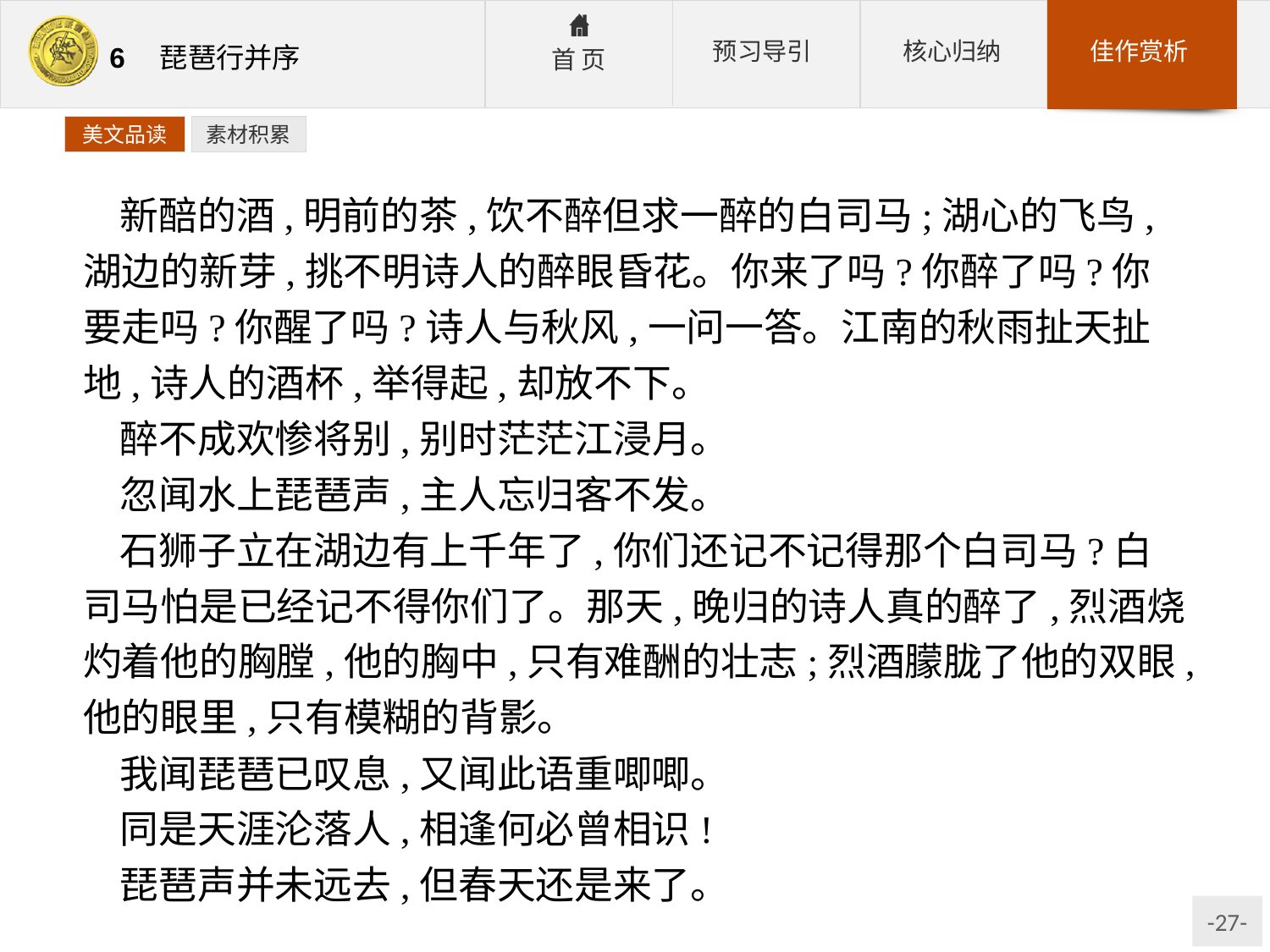

美文品读
素材积累
新醅的酒,明前的茶,饮不醉但求一醉的白司马;湖心的飞鸟,湖边的新芽,挑不明诗人的醉眼昏花。你来了吗?你醉了吗?你要走吗?你醒了吗?诗人与秋风,一问一答。江南的秋雨扯天扯地,诗人的酒杯,举得起,却放不下。
醉不成欢惨将别,别时茫茫江浸月。
忽闻水上琵琶声,主人忘归客不发。
石狮子立在湖边有上千年了,你们还记不记得那个白司马?白司马怕是已经记不得你们了。那天,晚归的诗人真的醉了,烈酒烧灼着他的胸膛,他的胸中,只有难酬的壮志;烈酒朦胧了他的双眼,他的眼里,只有模糊的背影。
我闻琵琶已叹息,又闻此语重唧唧。
同是天涯沦落人,相逢何必曾相识!
琵琶声并未远去,但春天还是来了。